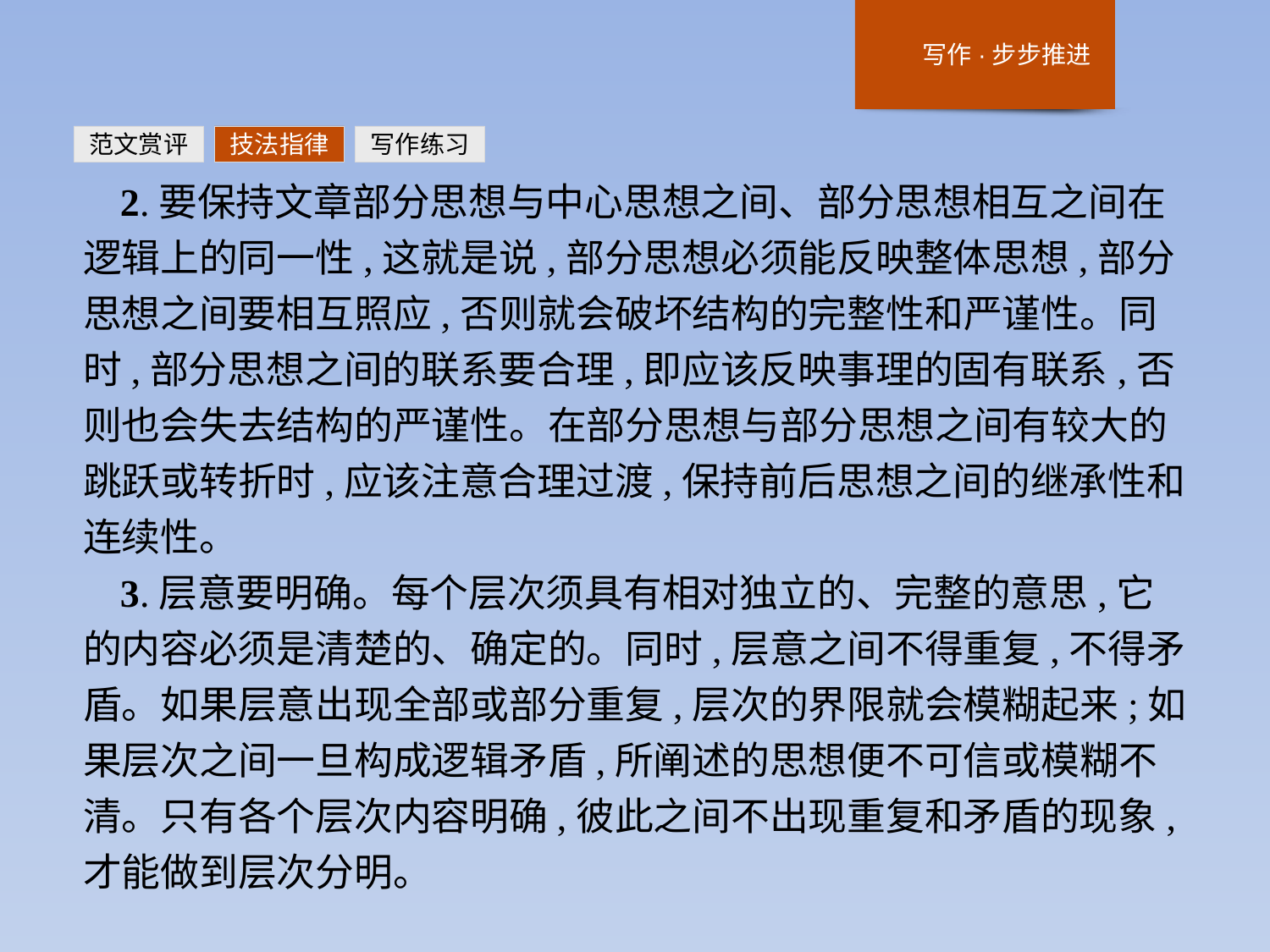

范文赏评
技法指律
写作练习
2.要保持文章部分思想与中心思想之间、部分思想相互之间在逻辑上的同一性,这就是说,部分思想必须能反映整体思想,部分思想之间要相互照应,否则就会破坏结构的完整性和严谨性。同时,部分思想之间的联系要合理,即应该反映事理的固有联系,否则也会失去结构的严谨性。在部分思想与部分思想之间有较大的跳跃或转折时,应该注意合理过渡,保持前后思想之间的继承性和连续性。
3.层意要明确。每个层次须具有相对独立的、完整的意思,它的内容必须是清楚的、确定的。同时,层意之间不得重复,不得矛盾。如果层意出现全部或部分重复,层次的界限就会模糊起来;如果层次之间一旦构成逻辑矛盾,所阐述的思想便不可信或模糊不清。只有各个层次内容明确,彼此之间不出现重复和矛盾的现象,才能做到层次分明。